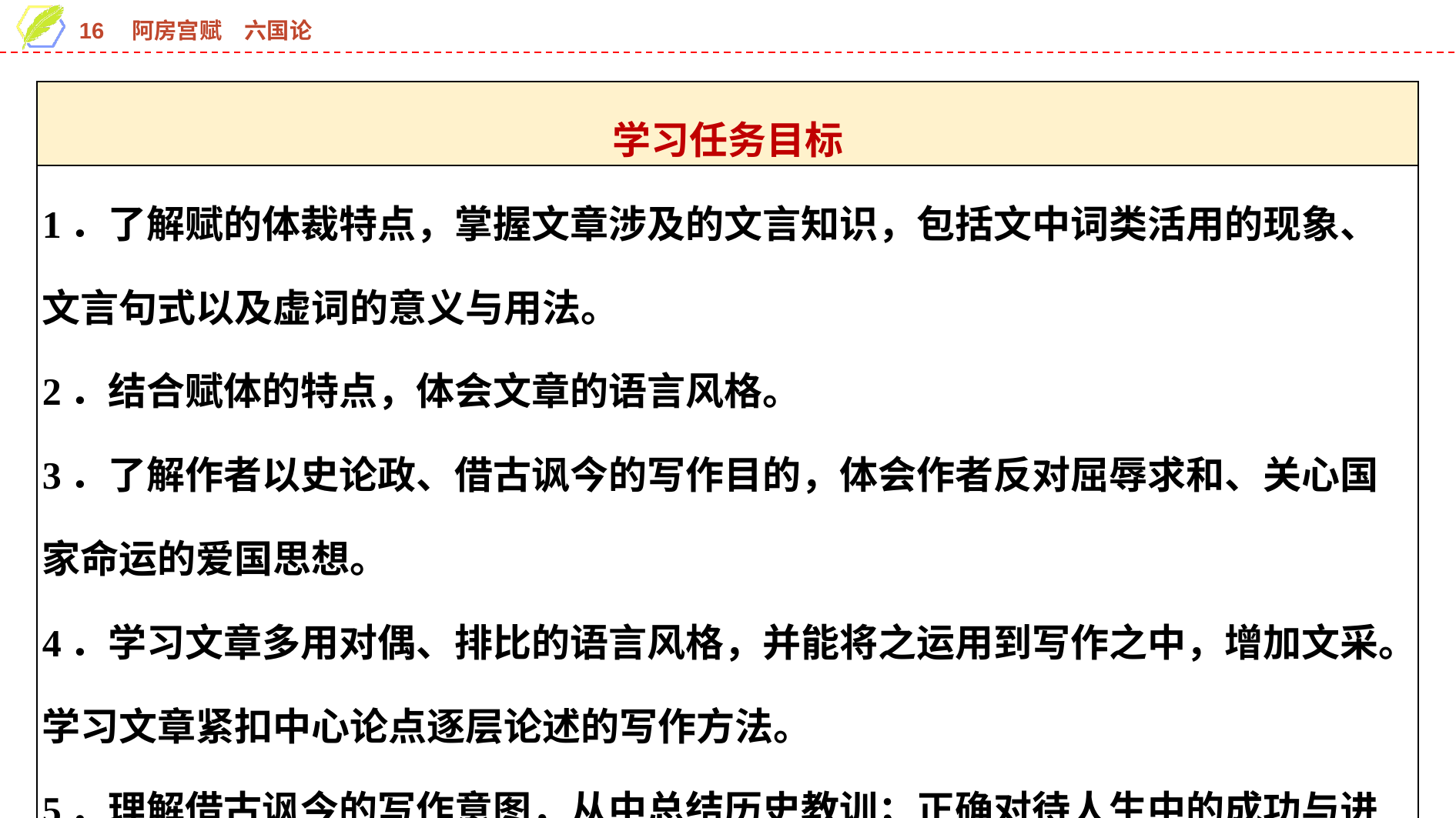

| 学习任务目标 |
| --- |
| 1．了解赋的体裁特点，掌握文章涉及的文言知识，包括文中词类活用的现象、文言句式以及虚词的意义与用法。 2．结合赋体的特点，体会文章的语言风格。 3．了解作者以史论政、借古讽今的写作目的，体会作者反对屈辱求和、关心国家命运的爱国思想。 4．学习文章多用对偶、排比的语言风格，并能将之运用到写作之中，增加文采。学习文章紧扣中心论点逐层论述的写作方法。 5．理解借古讽今的写作意图，从中总结历史教训；正确对待人生中的成功与进步，不骄傲自满，始终保持谦虚的态度和一定的忧患意识。 |